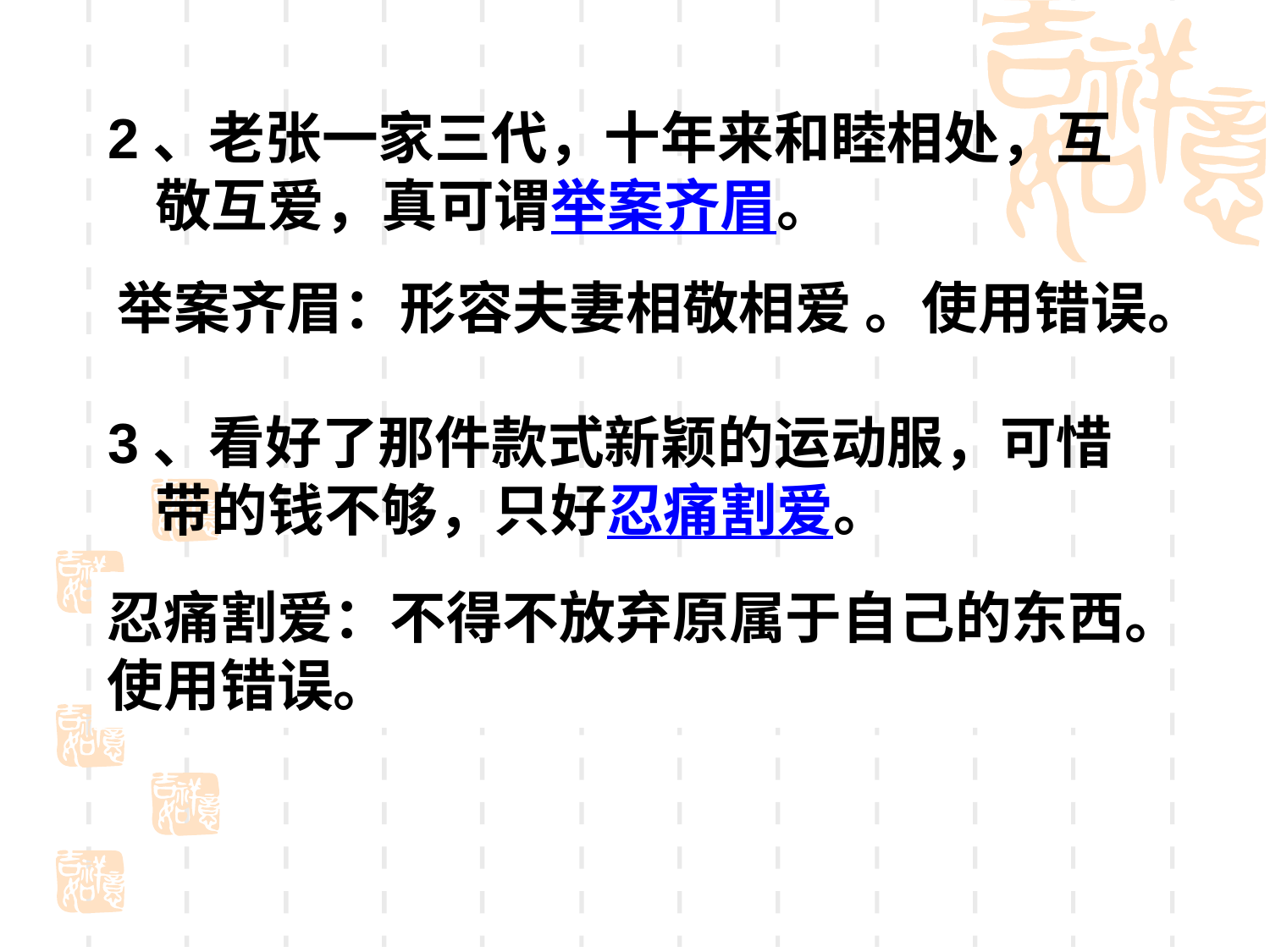

2、老张一家三代，十年来和睦相处，互敬互爱，真可谓举案齐眉。

3、看好了那件款式新颖的运动服，可惜带的钱不够，只好忍痛割爱。

举案齐眉：形容夫妻相敬相爱 。使用错误。
忍痛割爱：不得不放弃原属于自己的东西。使用错误。